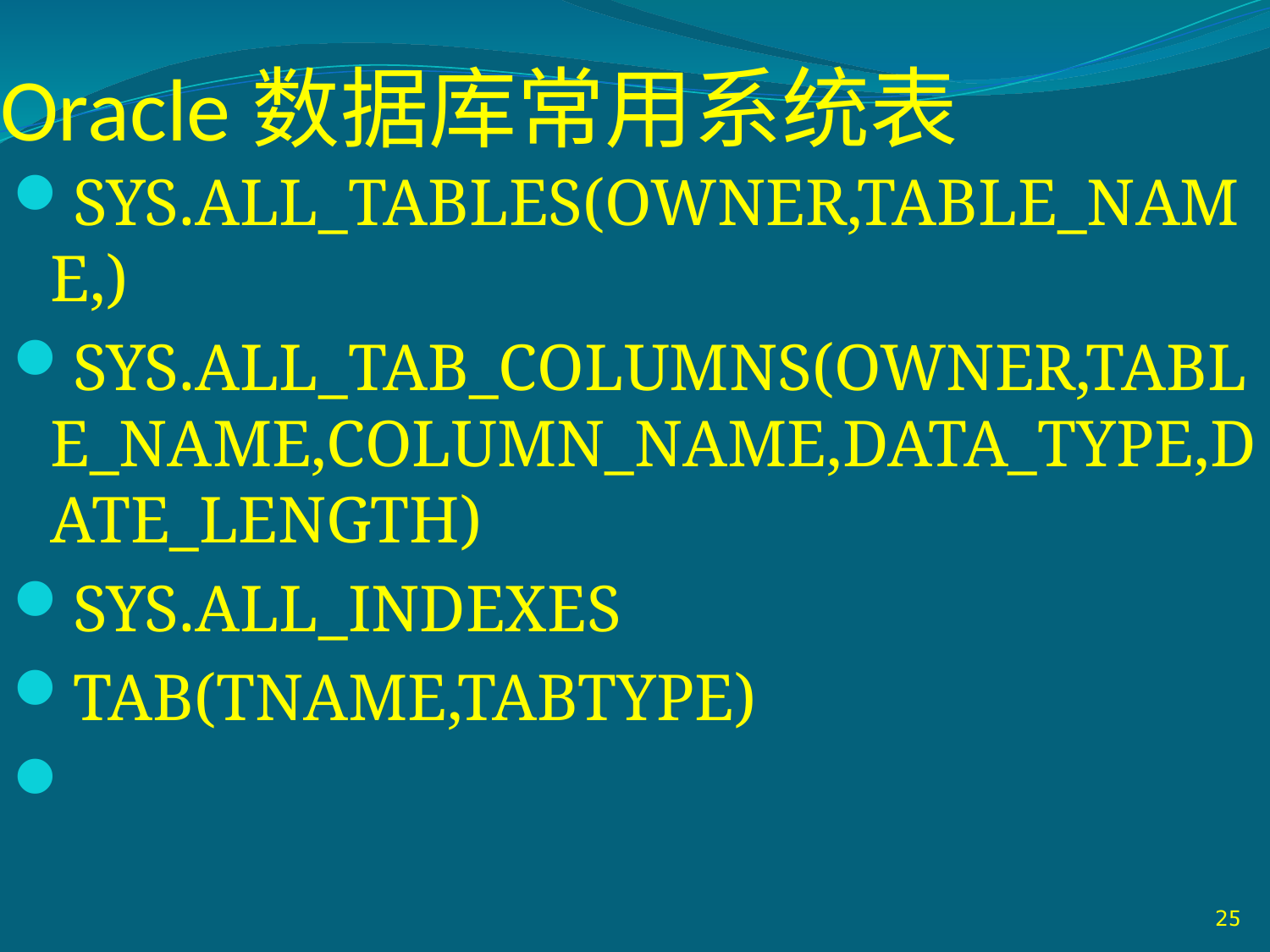

# Oracle数据库常用系统表
SYS.ALL_TABLES(OWNER,TABLE_NAME,)
SYS.ALL_TAB_COLUMNS(OWNER,TABLE_NAME,COLUMN_NAME,DATA_TYPE,DATE_LENGTH)
SYS.ALL_INDEXES
TAB(TNAME,TABTYPE)

25